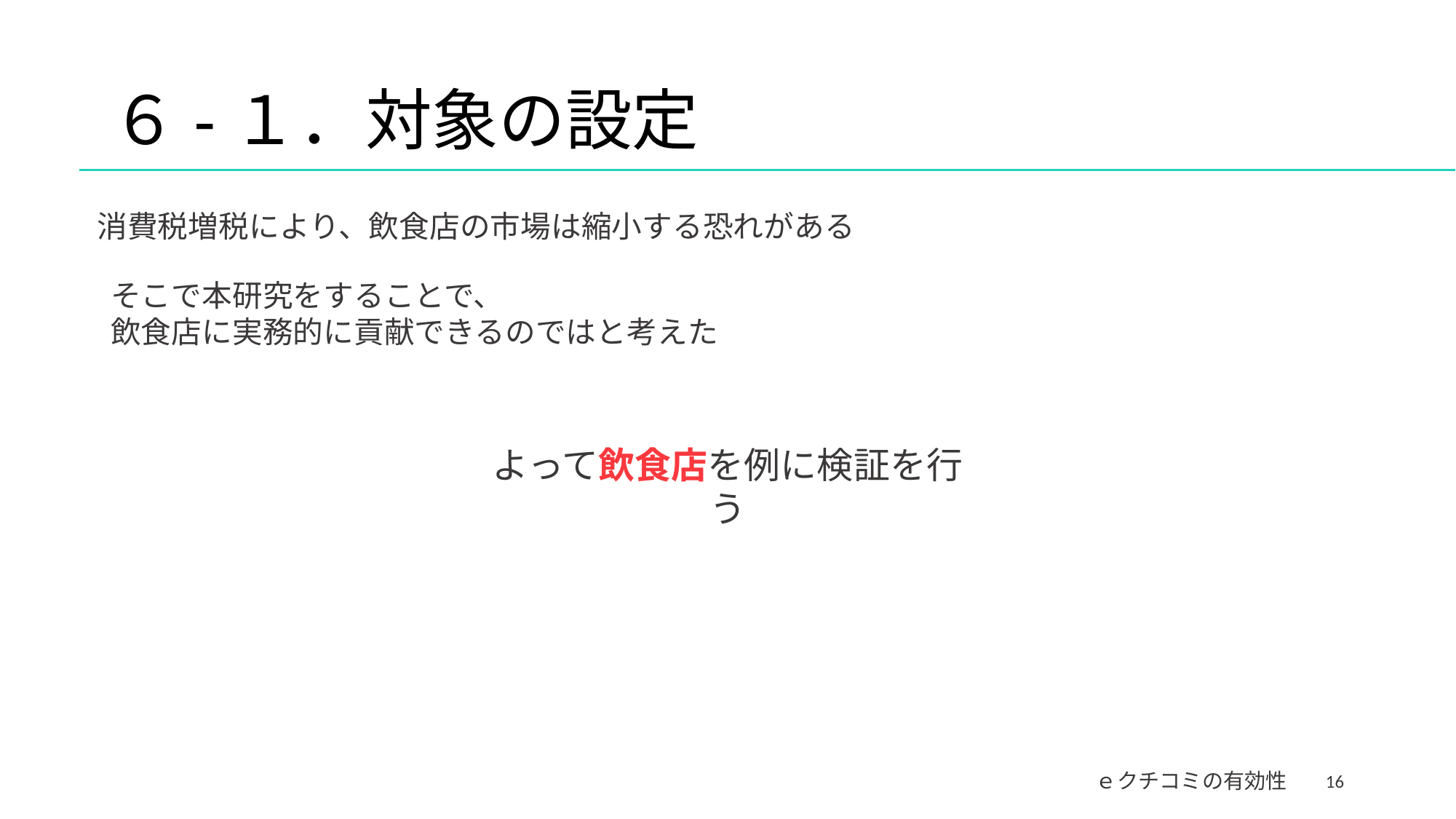

# ６-１．対象の設定
消費税増税により、飲食店の市場は縮小する恐れがある
そこで本研究をすることで、
飲食店に実務的に貢献できるのではと考えた
よって飲食店を例に検証を行う
16
ｅクチコミの有効性